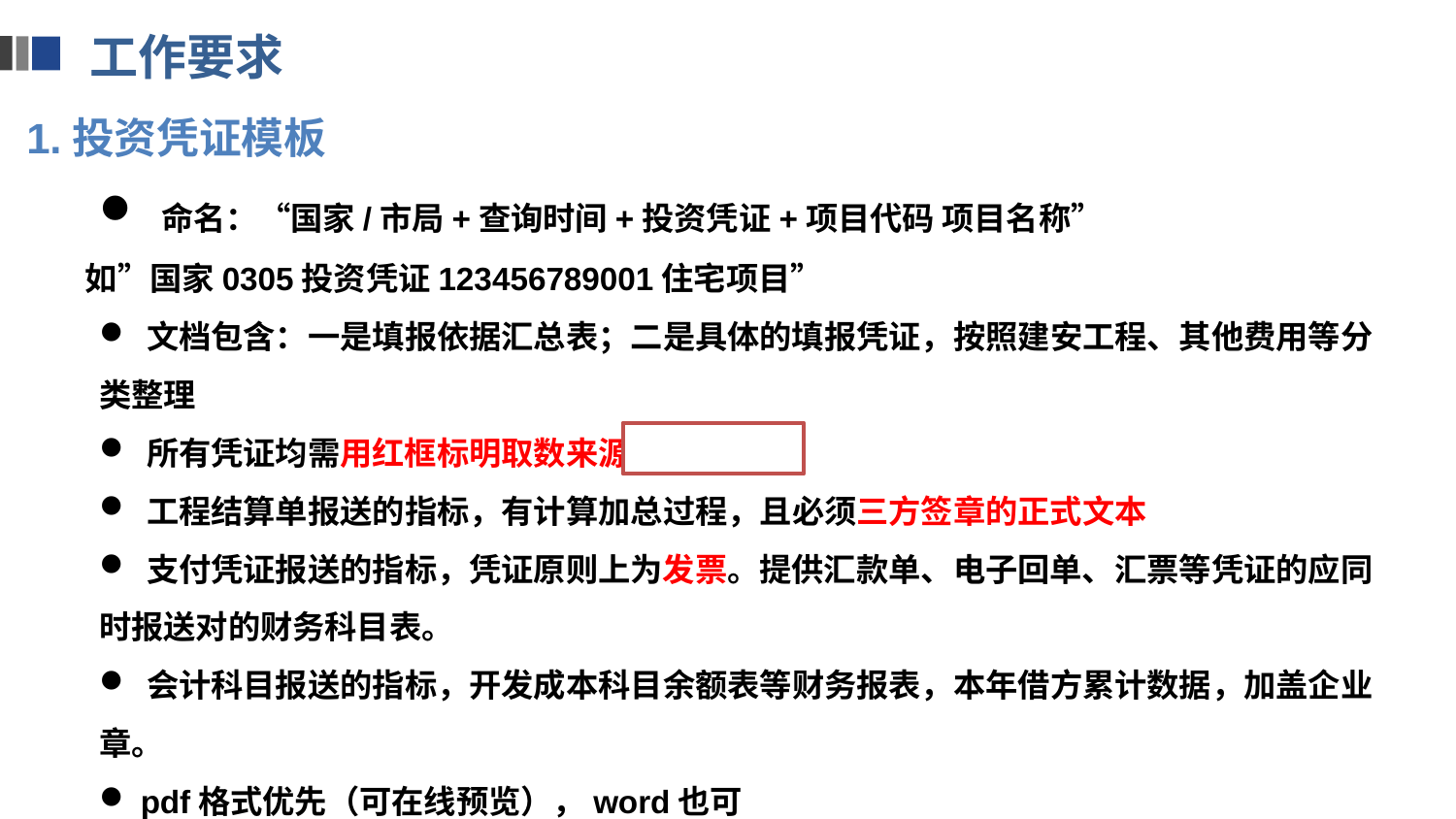

工作要求

1.投资凭证模板
 命名：“国家/市局+查询时间+投资凭证+项目代码 项目名称”
       如”国家0305投资凭证123456789001住宅项目”
 文档包含：一是填报依据汇总表；二是具体的填报凭证，按照建安工程、其他费用等分类整理
 所有凭证均需用红框标明取数来源
 工程结算单报送的指标，有计算加总过程，且必须三方签章的正式文本
 支付凭证报送的指标，凭证原则上为发票。提供汇款单、电子回单、汇票等凭证的应同时报送对的财务科目表。
 会计科目报送的指标，开发成本科目余额表等财务报表，本年借方累计数据，加盖企业章。
 pdf格式优先（可在线预览），word也可